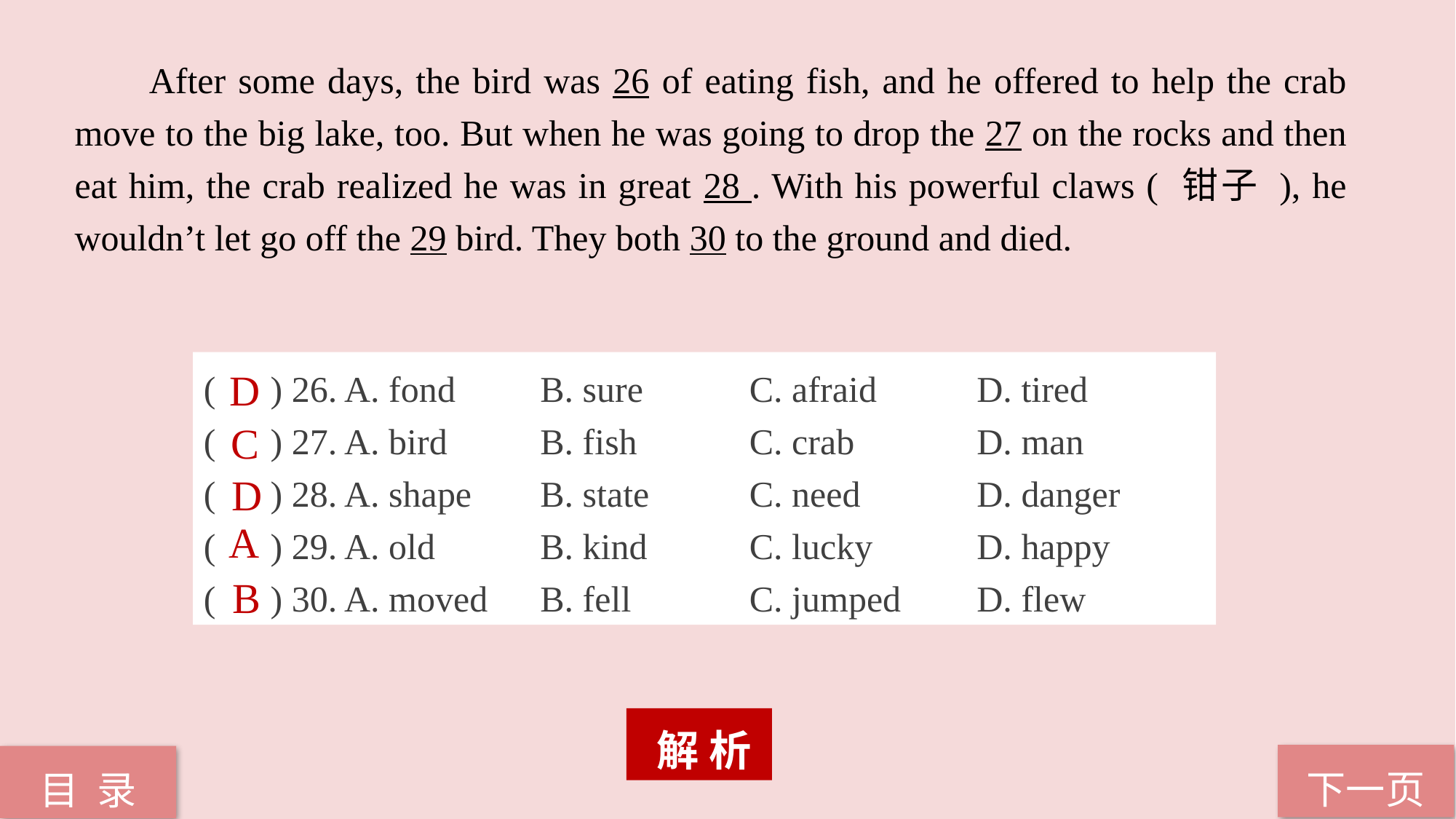

After some days, the bird was 26 of eating fish, and he offered to help the crab move to the big lake, too. But when he was going to drop the 27 on the rocks and then eat him, the crab realized he was in great 28 . With his powerful claws ( 钳子 ), he wouldn’t let go off the 29 bird. They both 30 to the ground and died.
(      ) 26. A. fond 	 B. sure 	C. afraid	 D. tired
(      ) 27. A. bird	 B. fish	 	C. crab	 	 D. man
(      ) 28. A. shape 	 B. state 	C. need 	 D. danger
(      ) 29. A. old 	 B. kind 	C. lucky 	 D. happy
(      ) 30. A. moved	 B. fell	 	C. jumped	 D. flew
D
C
D
A
B
 解 析